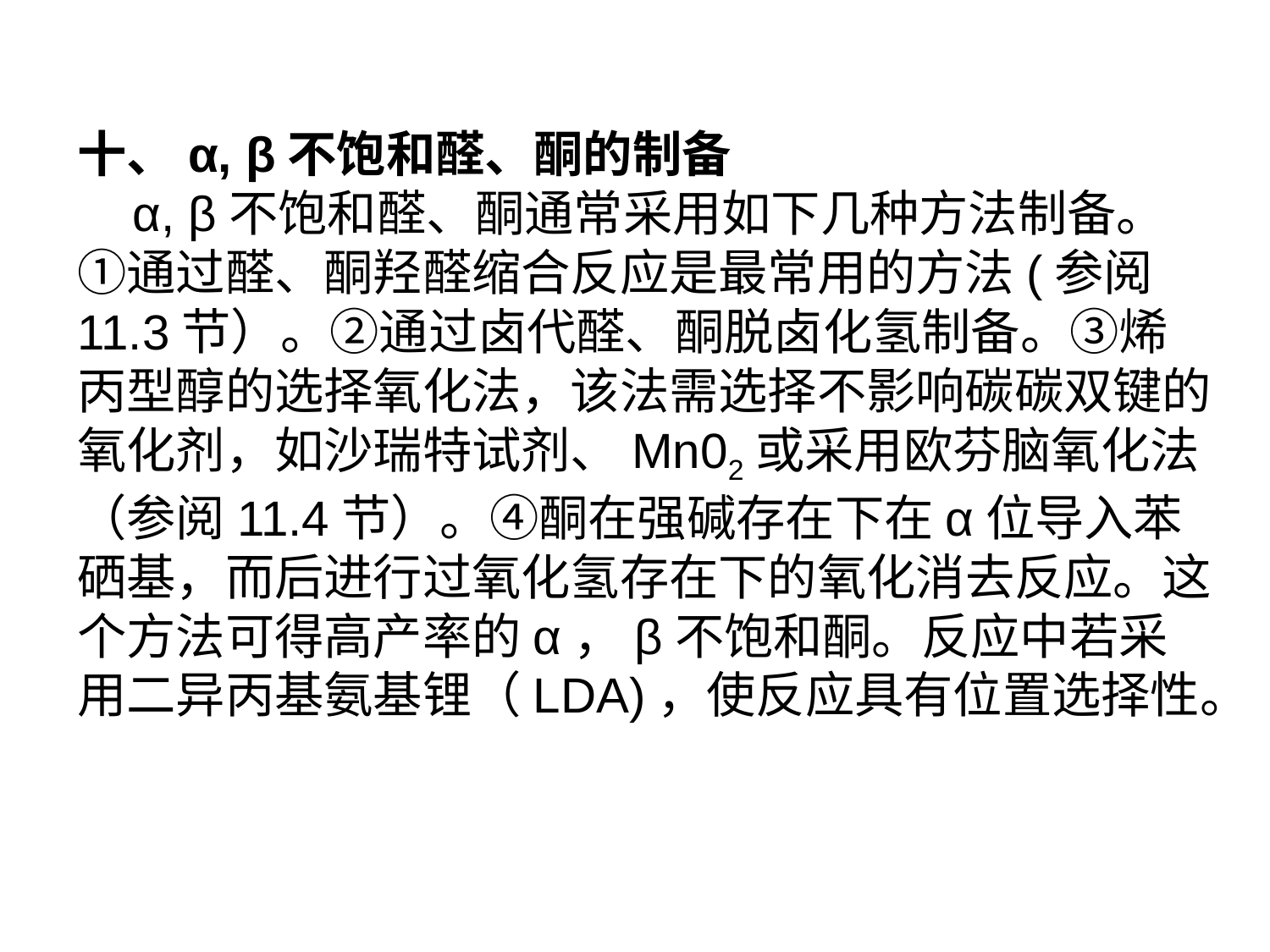

十、α, β不饱和醛、酮的制备
    α, β不饱和醛、酮通常采用如下几种方法制备。①通过醛、酮羟醛缩合反应是最常用的方法(参阅11.3节）。②通过卤代醛、酮脱卤化氢制备。③烯丙型醇的选择氧化法，该法需选择不影响碳碳双键的氧化剂，如沙瑞特试剂、Mn02或采用欧芬脑氧化法（参阅11.4节）。④酮在强碱存在下在α位导入苯硒基，而后进行过氧化氢存在下的氧化消去反应。这个方法可得高产率的α，β不饱和酮。反应中若采用二异丙基氨基锂（LDA)，使反应具有位置选择性。